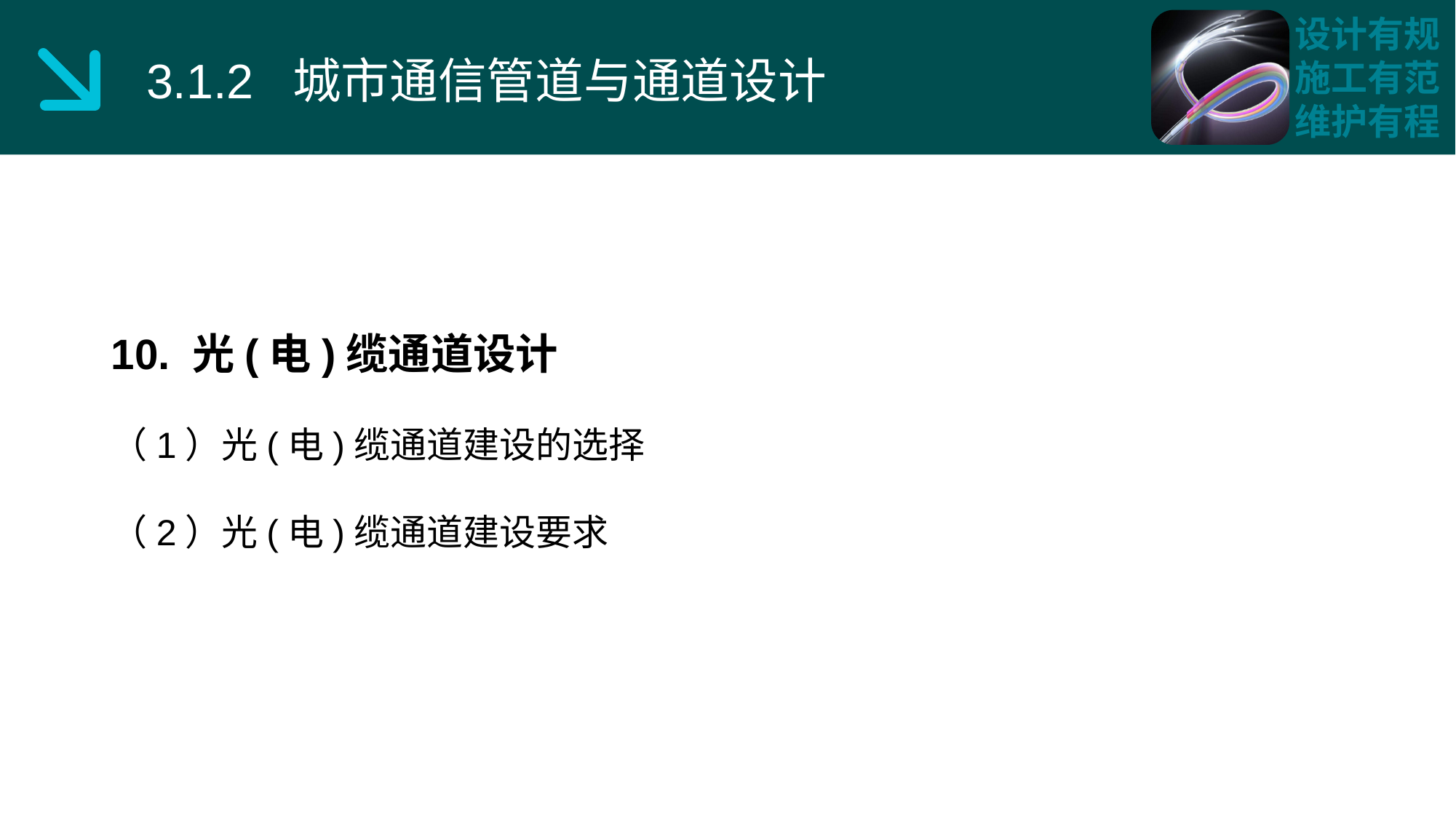

3.1.2  城市通信管道与通道设计

10. 光(电)缆通道设计

（1）光(电)缆通道建设的选择

（2）光(电)缆通道建设要求